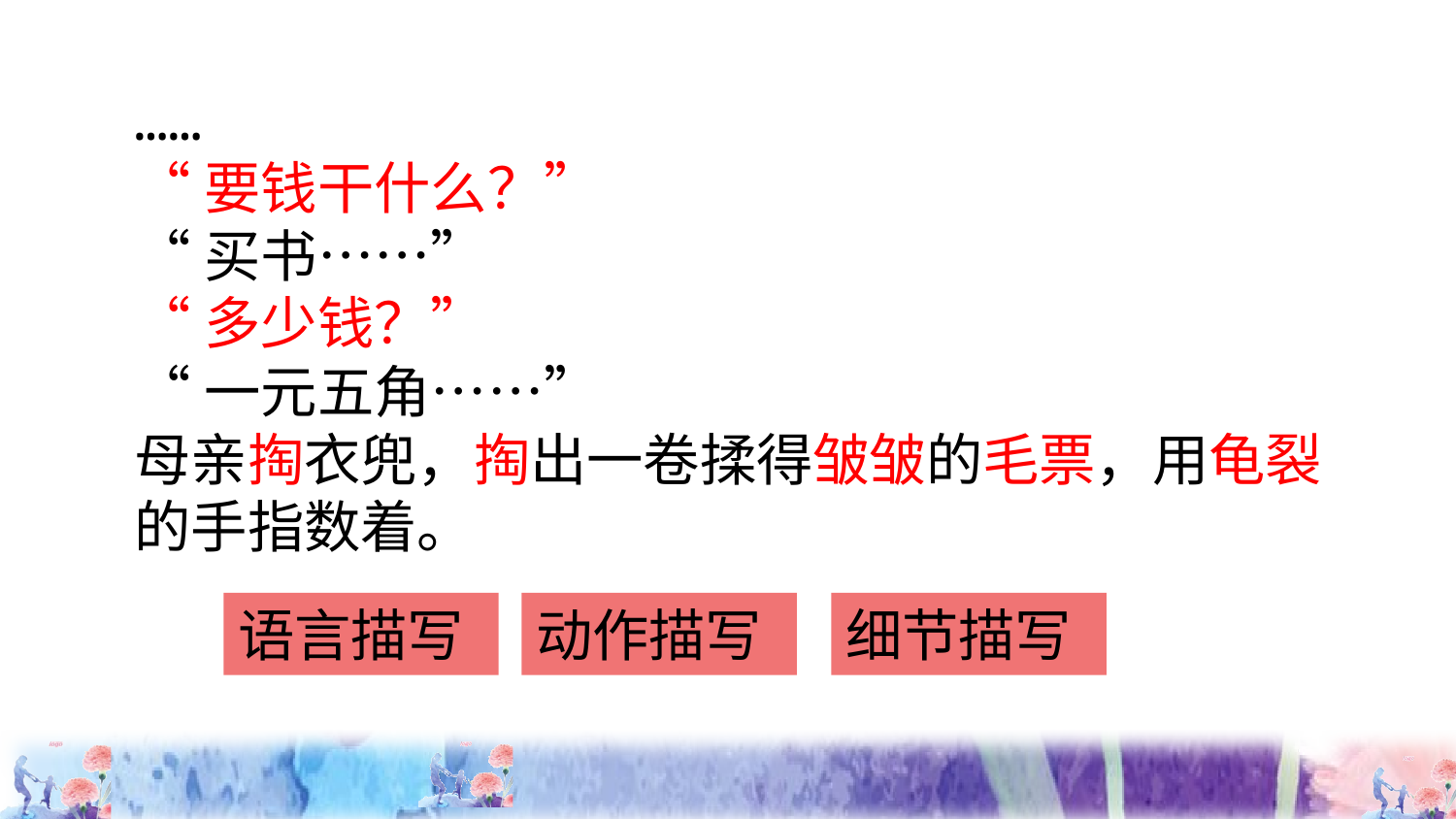

……
“要钱干什么？”
“买书……”
“多少钱？”
“一元五角……”
母亲掏衣兜，掏出一卷揉得皱皱的毛票，用龟裂的手指数着。
语言描写
动作描写
细节描写